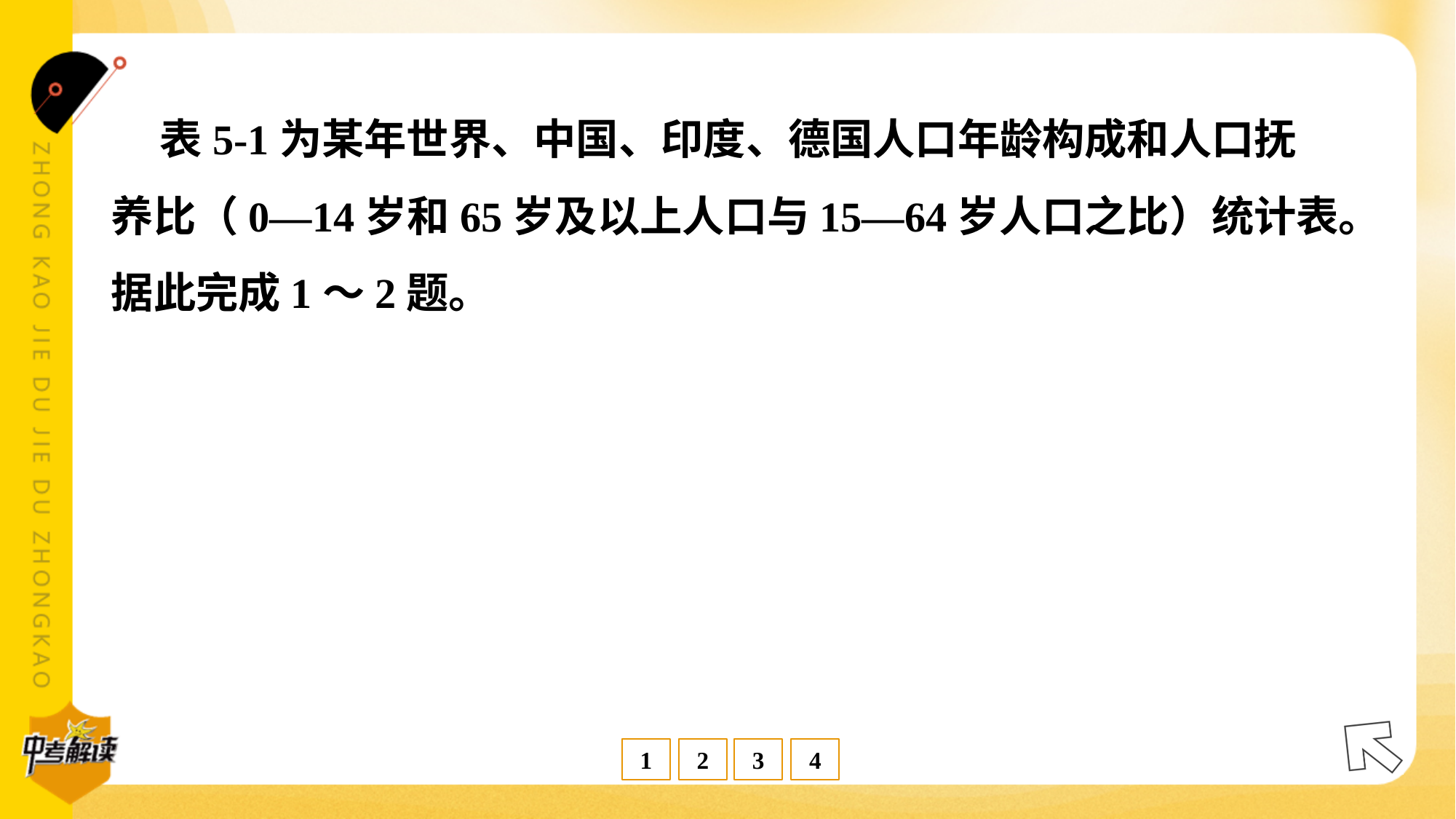

表5-1为某年世界、中国、印度、德国人口年龄构成和人口抚
养比（0—14岁和65岁及以上人口与15—64岁人口之比）统计表。
据此完成1～2题。#1